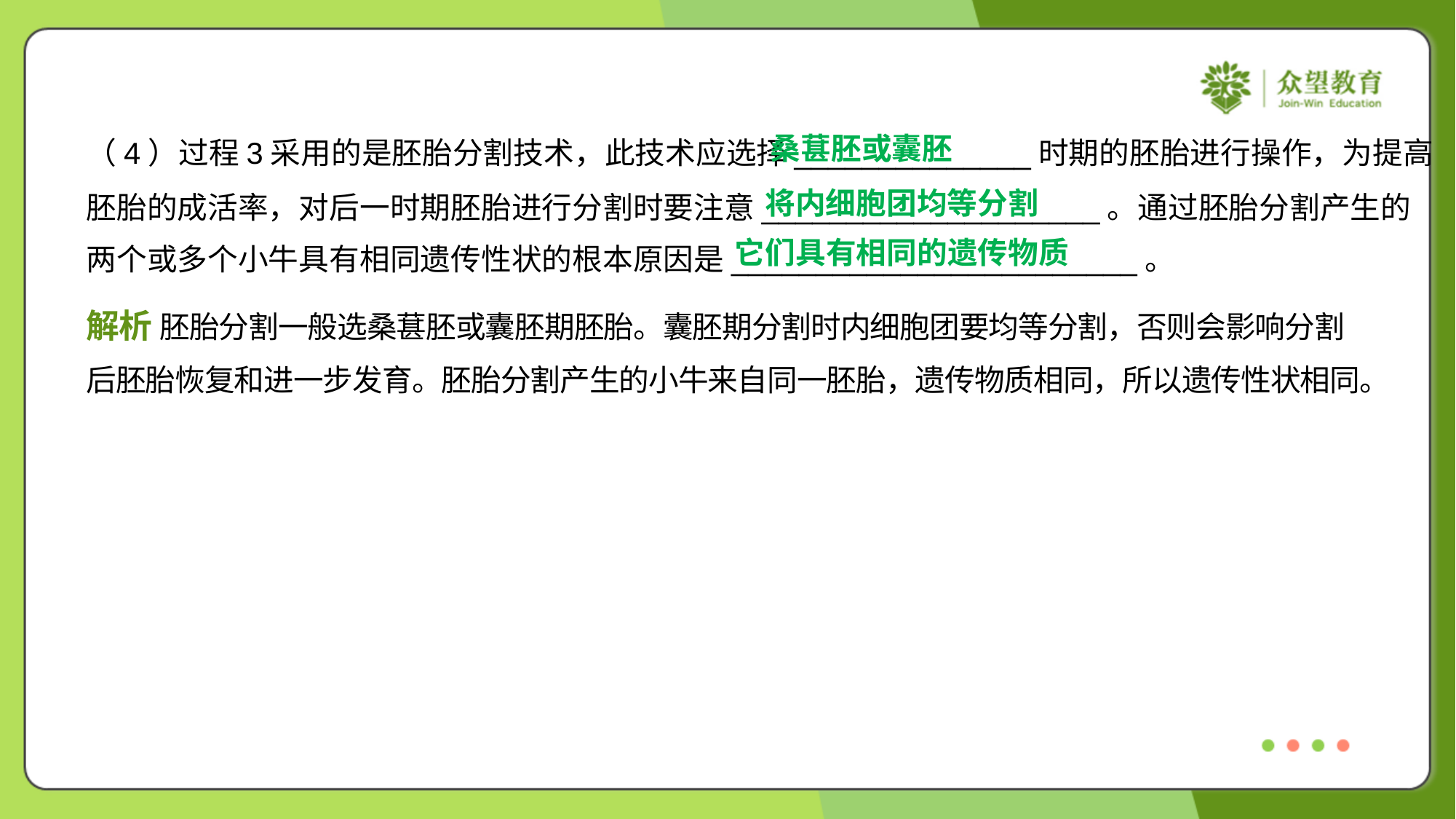

桑葚胚或囊胚
（4）过程3采用的是胚胎分割技术，此技术应选择______________时期的胚胎进行操作，为提高
胚胎的成活率，对后一时期胚胎进行分割时要注意____________________。通过胚胎分割产生的
两个或多个小牛具有相同遗传性状的根本原因是________________________。
将内细胞团均等分割
它们具有相同的遗传物质
解析 胚胎分割一般选桑葚胚或囊胚期胚胎。囊胚期分割时内细胞团要均等分割，否则会影响分割
后胚胎恢复和进一步发育。胚胎分割产生的小牛来自同一胚胎，遗传物质相同，所以遗传性状相同。